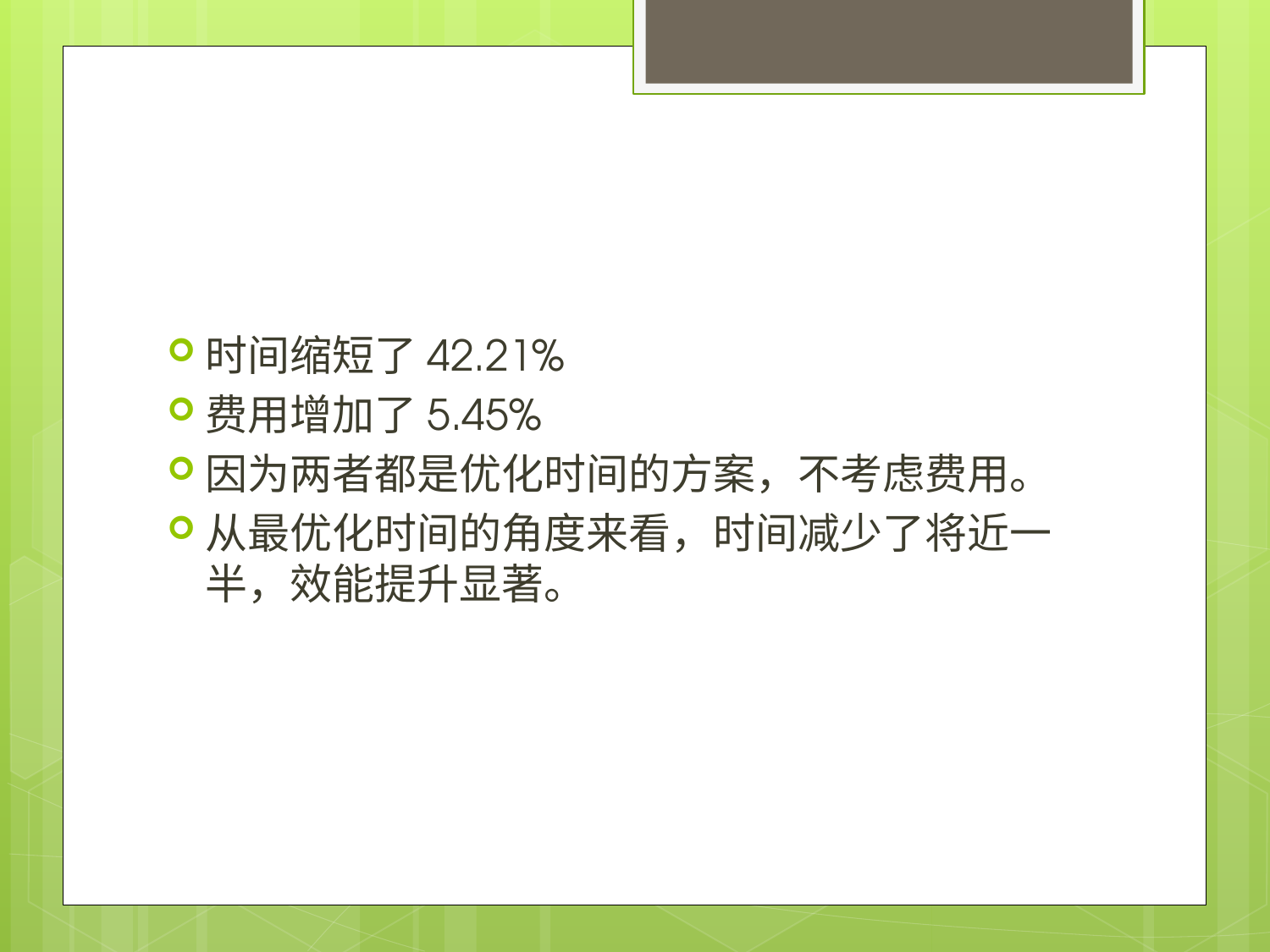

#
时间缩短了42.21%
费用增加了5.45%
因为两者都是优化时间的方案，不考虑费用。
从最优化时间的角度来看，时间减少了将近一半，效能提升显著。